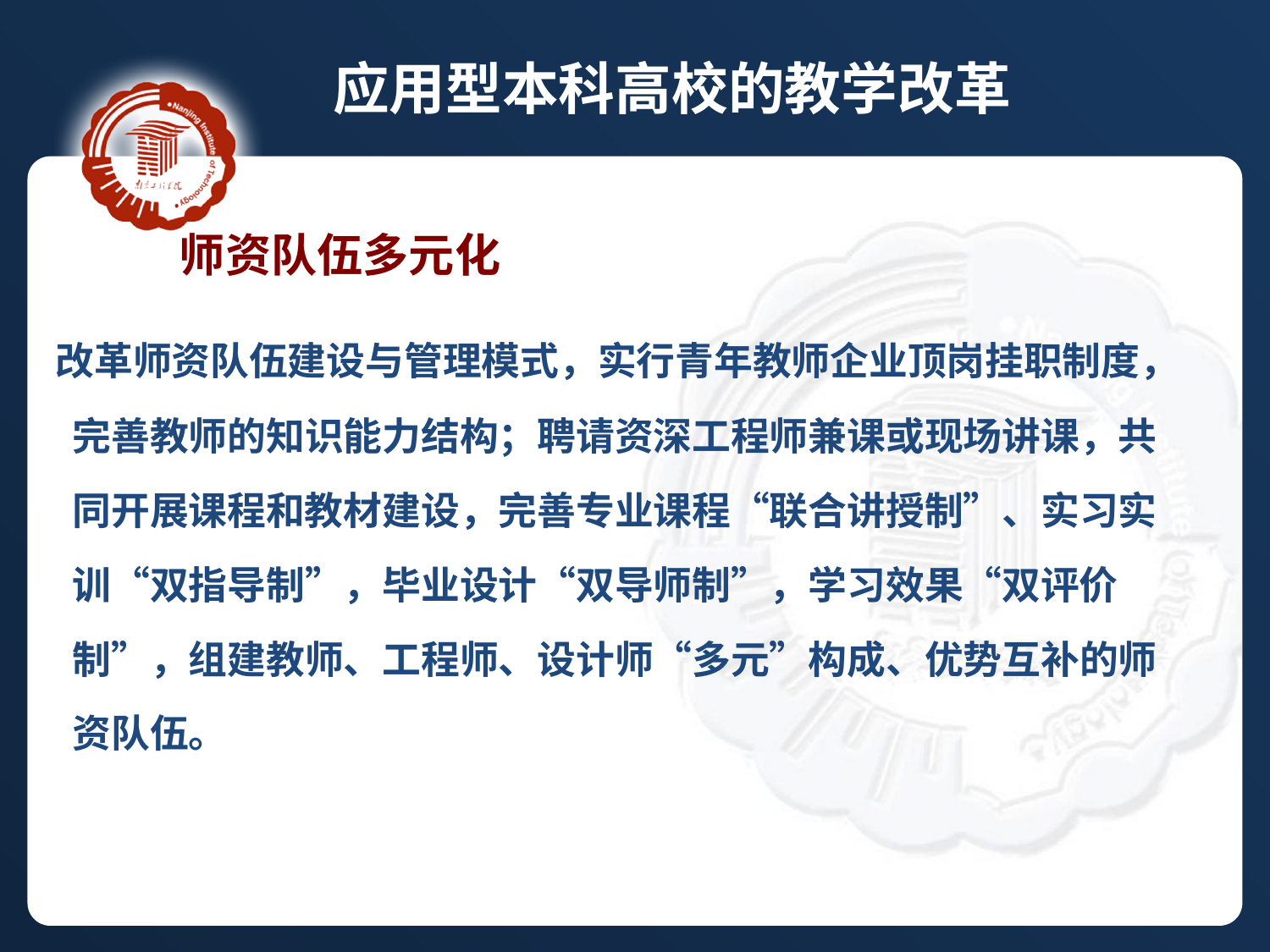

应用型本科高校的教学改革
                      师资队伍多元化
         改革师资队伍建设与管理模式，实行青年教师企业顶岗挂职制度，完善教师的知识能力结构；聘请资深工程师兼课或现场讲课，共同开展课程和教材建设，完善专业课程“联合讲授制”、实习实训“双指导制”，毕业设计“双导师制”，学习效果“双评价制”，组建教师、工程师、设计师“多元”构成、优势互补的师资队伍。